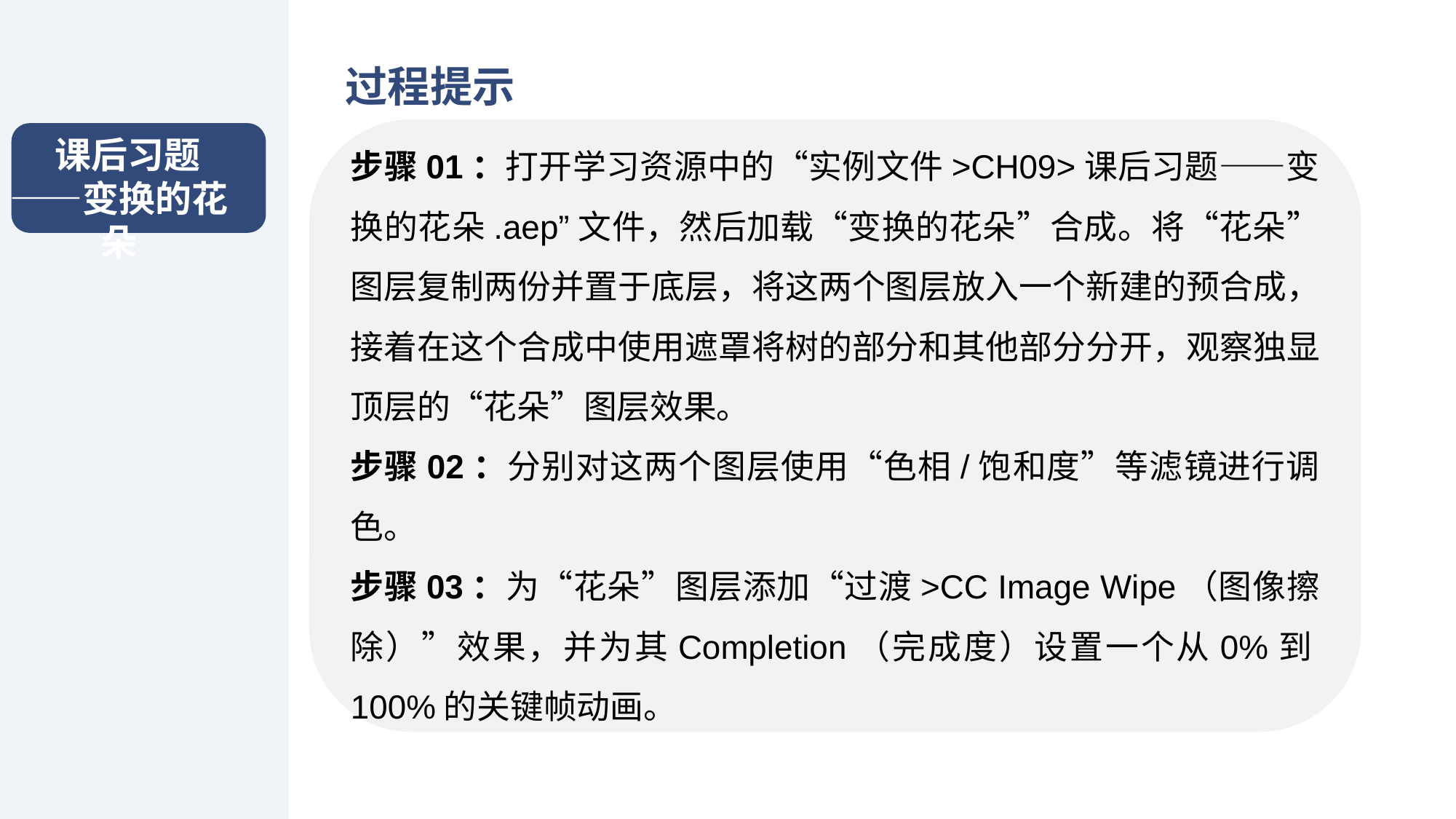

过程提示
步骤01：打开学习资源中的“实例文件>CH09>课后习题——变换的花朵.aep”文件，然后加载“变换的花朵”合成。将“花朵”图层复制两份并置于底层，将这两个图层放入一个新建的预合成，接着在这个合成中使用遮罩将树的部分和其他部分分开，观察独显顶层的“花朵”图层效果。
步骤02：分别对这两个图层使用“色相/饱和度”等滤镜进行调色。
步骤03：为“花朵”图层添加“过渡>CC Image Wipe（图像擦除）”效果，并为其Completion（完成度）设置一个从0%到100%的关键帧动画。

 课后习题——变换的花朵